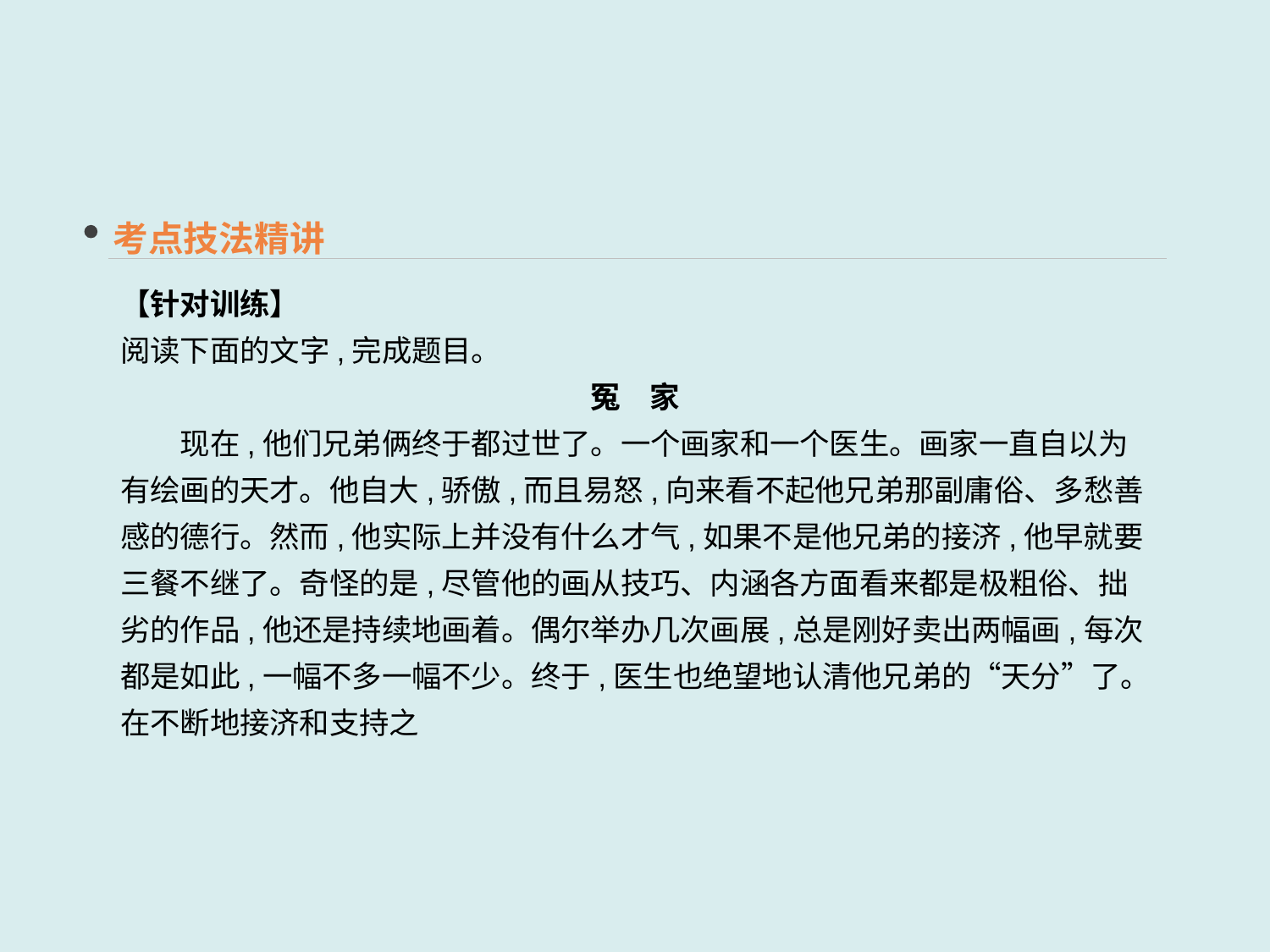

考点技法精讲

【针对训练】
阅读下面的文字,完成题目。
冤　家
　　现在,他们兄弟俩终于都过世了。一个画家和一个医生。画家一直自以为有绘画的天才。他自大,骄傲,而且易怒,向来看不起他兄弟那副庸俗、多愁善感的德行。然而,他实际上并没有什么才气,如果不是他兄弟的接济,他早就要三餐不继了。奇怪的是,尽管他的画从技巧、内涵各方面看来都是极粗俗、拙劣的作品,他还是持续地画着。偶尔举办几次画展,总是刚好卖出两幅画,每次都是如此,一幅不多一幅不少。终于,医生也绝望地认清他兄弟的“天分”了。在不断地接济和支持之